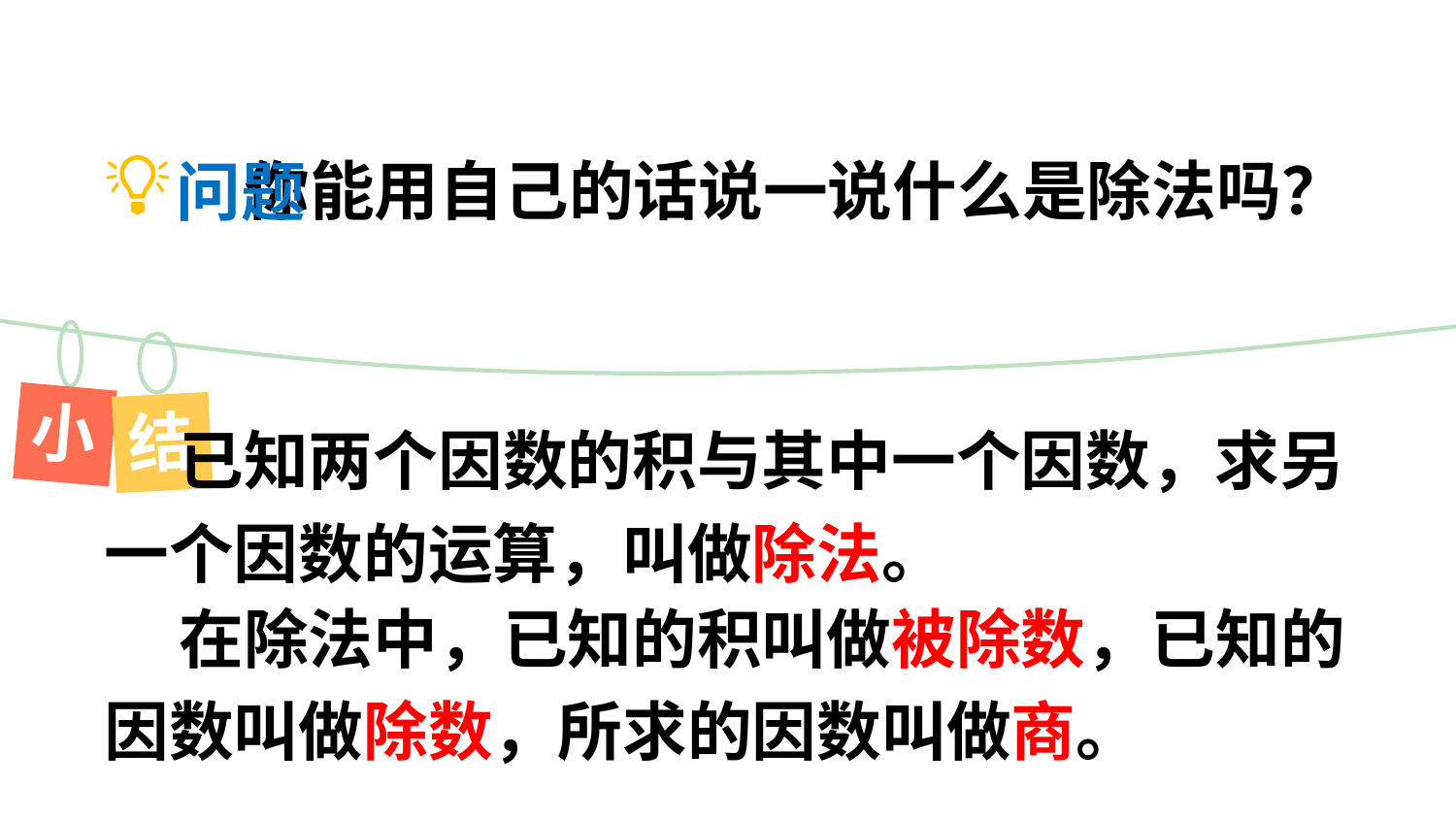

你能用自己的话说一说什么是除法吗？
问题

小
结
    已知两个因数的积与其中一个因数，求另一个因数的运算，叫做除法。
    在除法中，已知的积叫做被除数，已知的因数叫做除数，所求的因数叫做商。